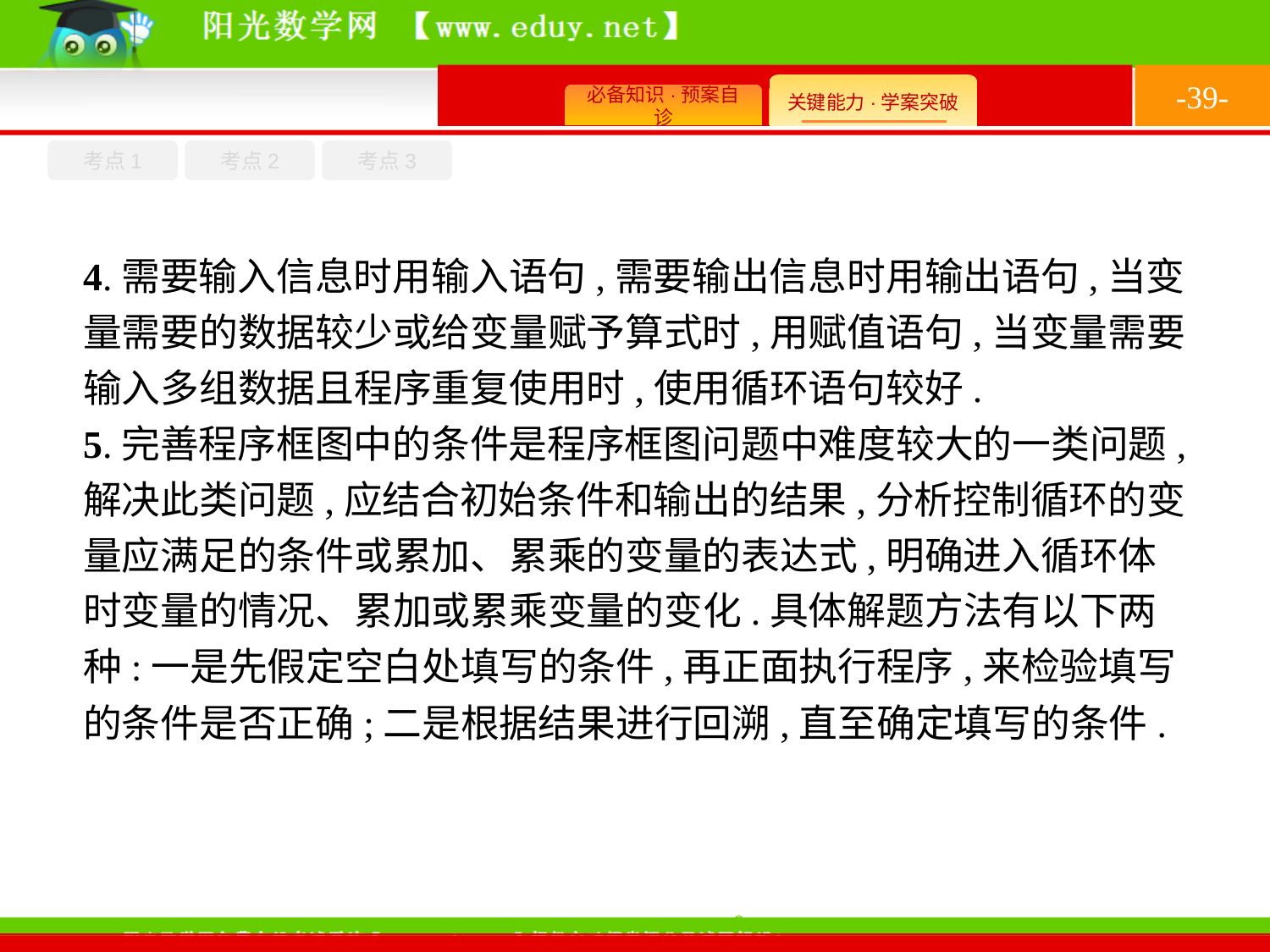

-39-
考点1
考点3
考点2
4.需要输入信息时用输入语句,需要输出信息时用输出语句,当变量需要的数据较少或给变量赋予算式时,用赋值语句,当变量需要输入多组数据且程序重复使用时,使用循环语句较好.
5.完善程序框图中的条件是程序框图问题中难度较大的一类问题,解决此类问题,应结合初始条件和输出的结果,分析控制循环的变量应满足的条件或累加、累乘的变量的表达式,明确进入循环体时变量的情况、累加或累乘变量的变化.具体解题方法有以下两种:一是先假定空白处填写的条件,再正面执行程序,来检验填写的条件是否正确;二是根据结果进行回溯,直至确定填写的条件.